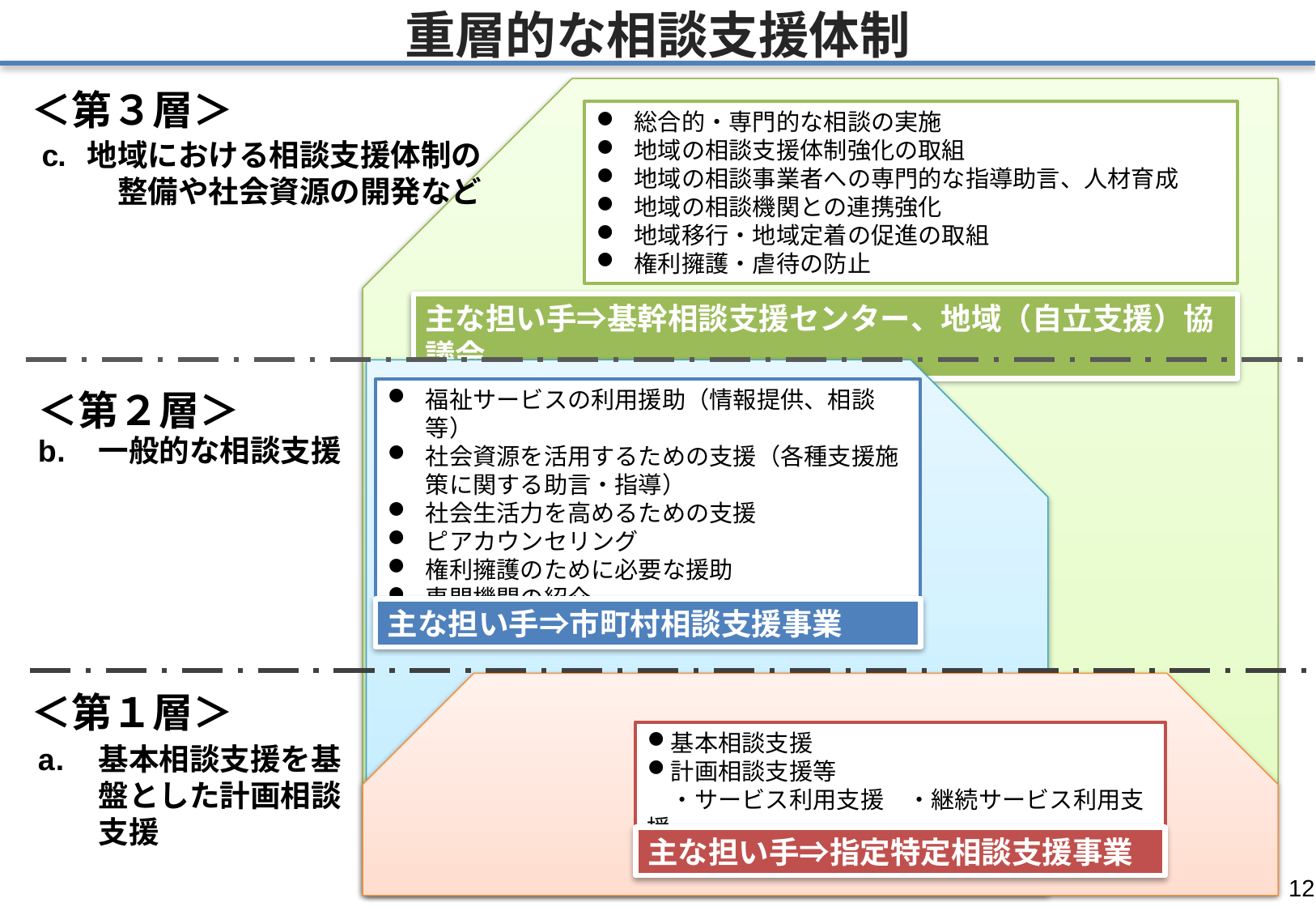

# 重層的な相談支援体制

＜第３層＞
総合的・専門的な相談の実施
地域の相談支援体制強化の取組
地域の相談事業者への専門的な指導助言、人材育成
地域の相談機関との連携強化
地域移行・地域定着の促進の取組
権利擁護・虐待の防止
地域における相談支援体制の　整備や社会資源の開発など
主な担い手⇒基幹相談支援センター、地域（自立支援）協議会

福祉サービスの利用援助（情報提供、相談等）
社会資源を活用するための支援（各種支援施策に関する助言・指導）
社会生活力を高めるための支援
ピアカウンセリング
権利擁護のために必要な援助
専門機関の紹介
＜第２層＞
一般的な相談支援
主な担い手⇒市町村相談支援事業

＜第１層＞
基本相談支援
計画相談支援等
　・サービス利用支援　・継続サービス利用支援
基本相談支援を基盤とした計画相談支援
主な担い手⇒指定特定相談支援事業
12